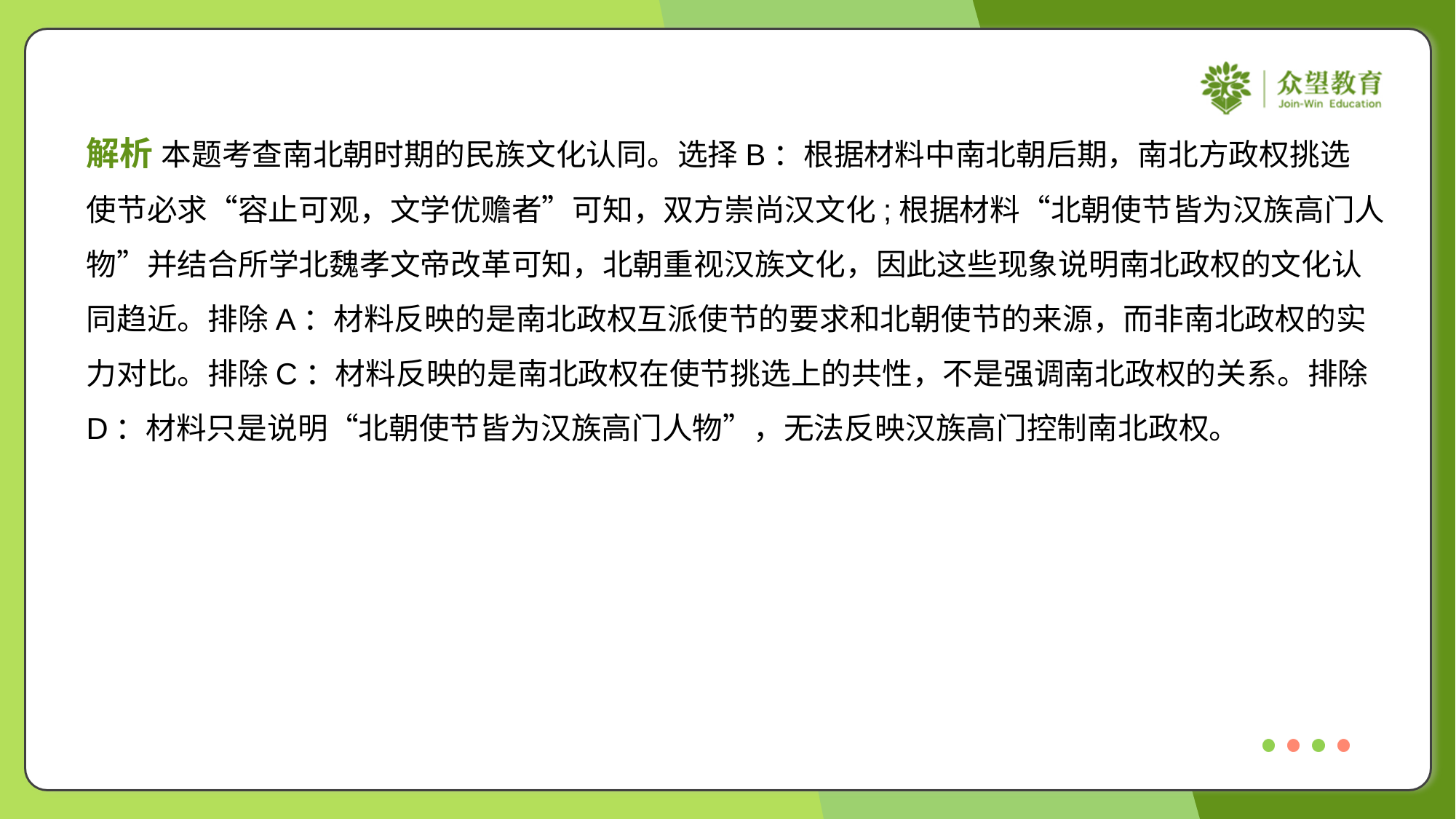

解析 本题考查南北朝时期的民族文化认同。选择B：根据材料中南北朝后期，南北方政权挑选
使节必求“容止可观，文学优赡者”可知，双方崇尚汉文化;根据材料“北朝使节皆为汉族高门人
物”并结合所学北魏孝文帝改革可知，北朝重视汉族文化，因此这些现象说明南北政权的文化认
同趋近。排除A：材料反映的是南北政权互派使节的要求和北朝使节的来源，而非南北政权的实
力对比。排除C：材料反映的是南北政权在使节挑选上的共性，不是强调南北政权的关系。排除
D：材料只是说明“北朝使节皆为汉族高门人物”，无法反映汉族高门控制南北政权。